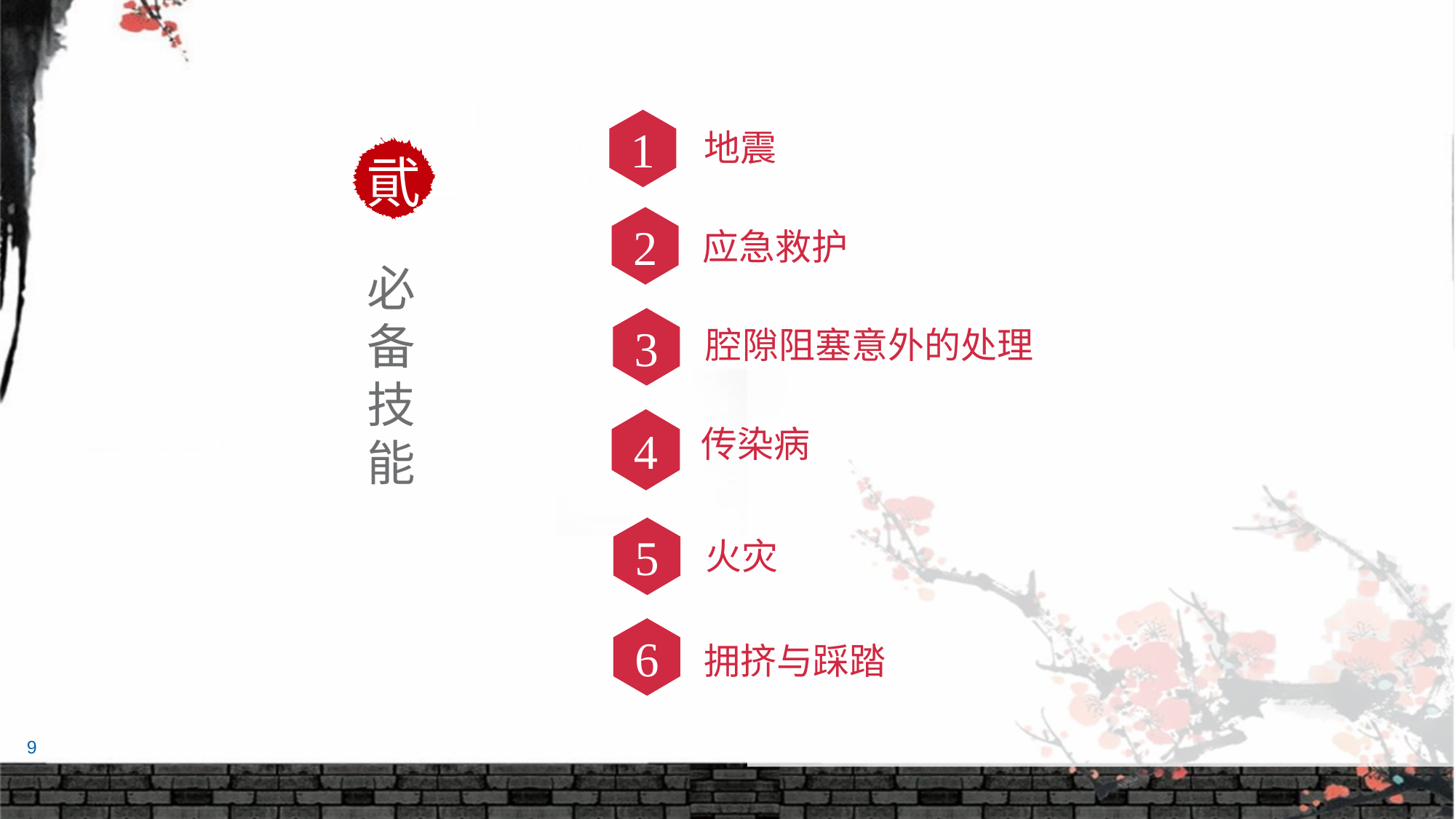

1
地震
貮
2
应急救护
必备技能
3
腔隙阻塞意外的处理
4
传染病
5
火灾
6
拥挤与踩踏
9